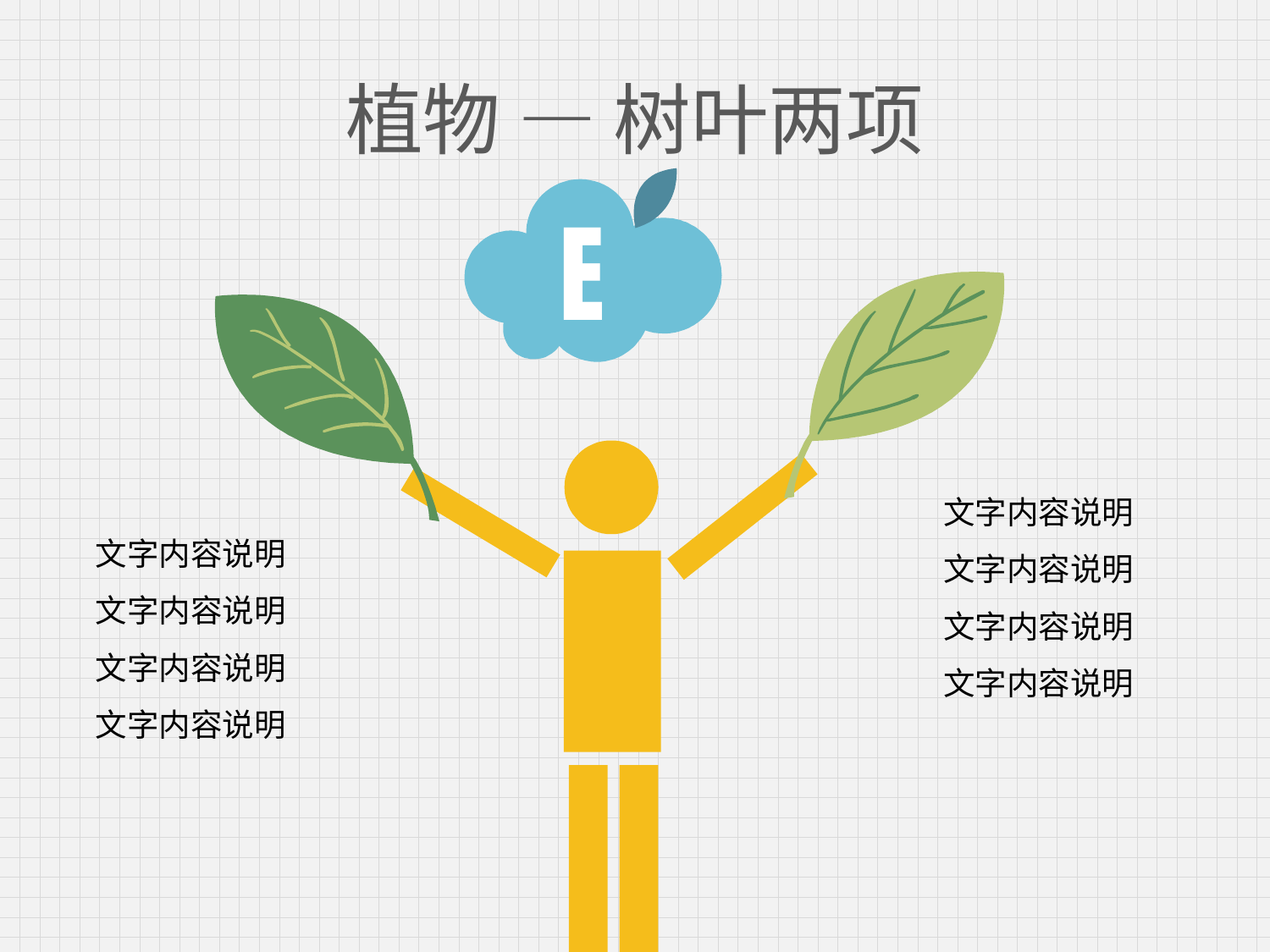

# 植物 — 树叶两项

E

文字内容说明
文字内容说明
文字内容说明
文字内容说明
文字内容说明
文字内容说明
文字内容说明
文字内容说明